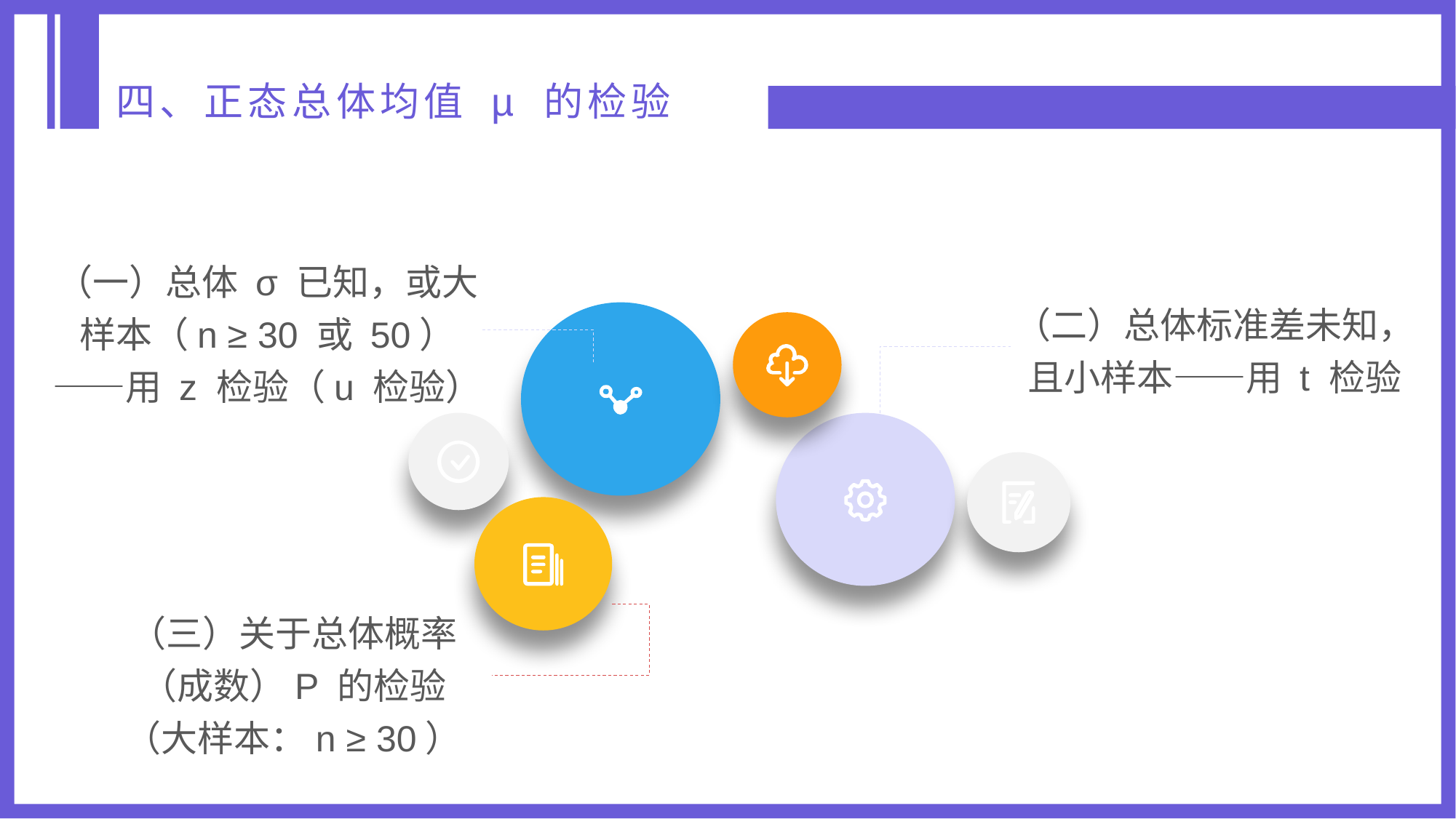

四、正态总体均值 µ 的检验
（一）总体 σ 已知，或大样本（n ≥ 30 或 50）——用 z 检验（u 检验）
（二）总体标准差未知，且小样本——用 t 检验

（三）关于总体概率（成数）P 的检验（大样本：n ≥ 30）